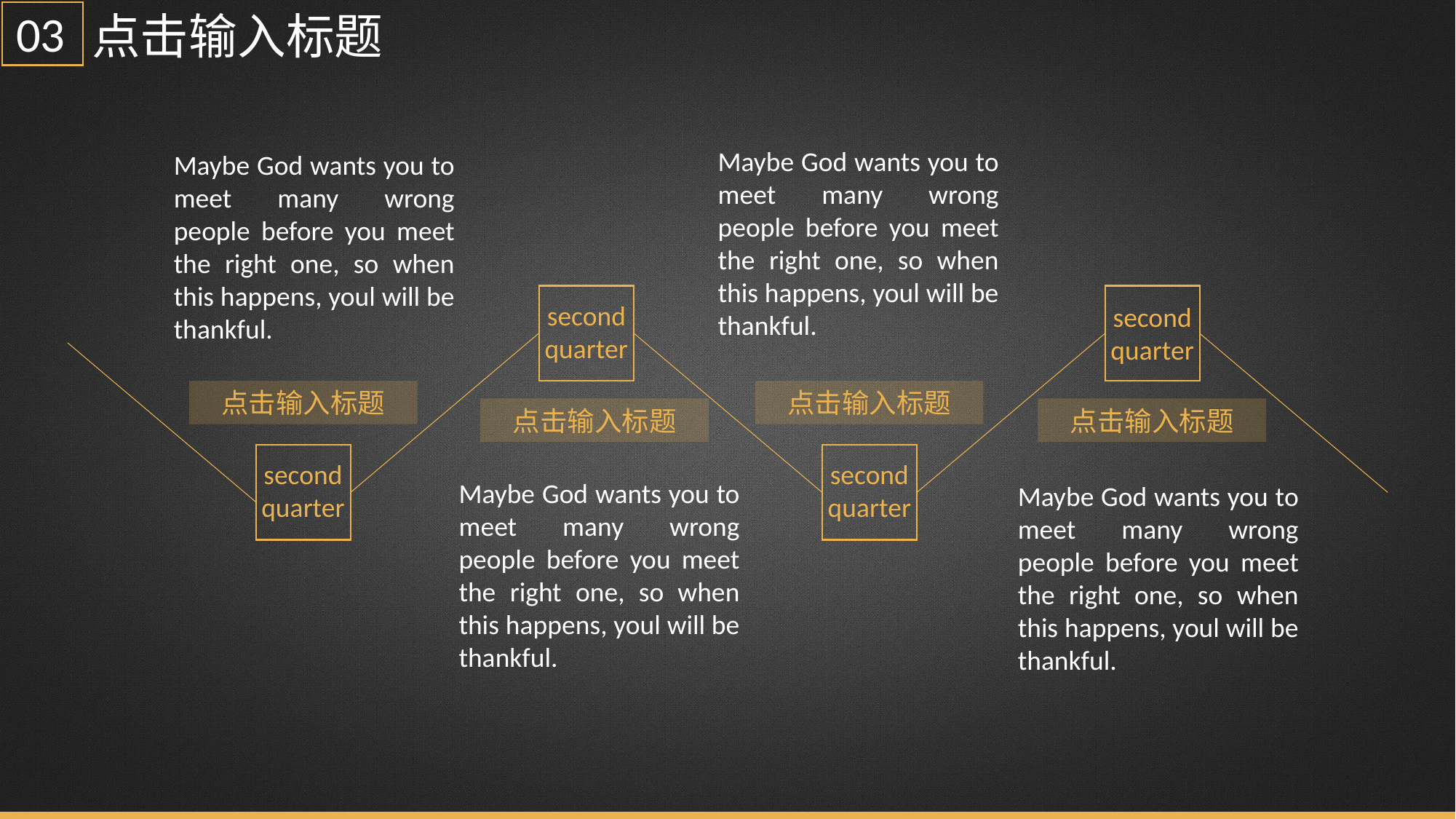

03
点击输入标题

Maybe God wants you to meet many wrong people before you meet the right one, so when this happens, youl will be thankful.

Maybe God wants you to meet many wrong people before you meet the right one, so when this happens, youl will be thankful.

second quarter
second quarter
点击输入标题
点击输入标题
点击输入标题
点击输入标题

second quarter
second quarter
Maybe God wants you to meet many wrong people before you meet the right one, so when this happens, youl will be thankful.
Maybe God wants you to meet many wrong people before you meet the right one, so when this happens, youl will be thankful.